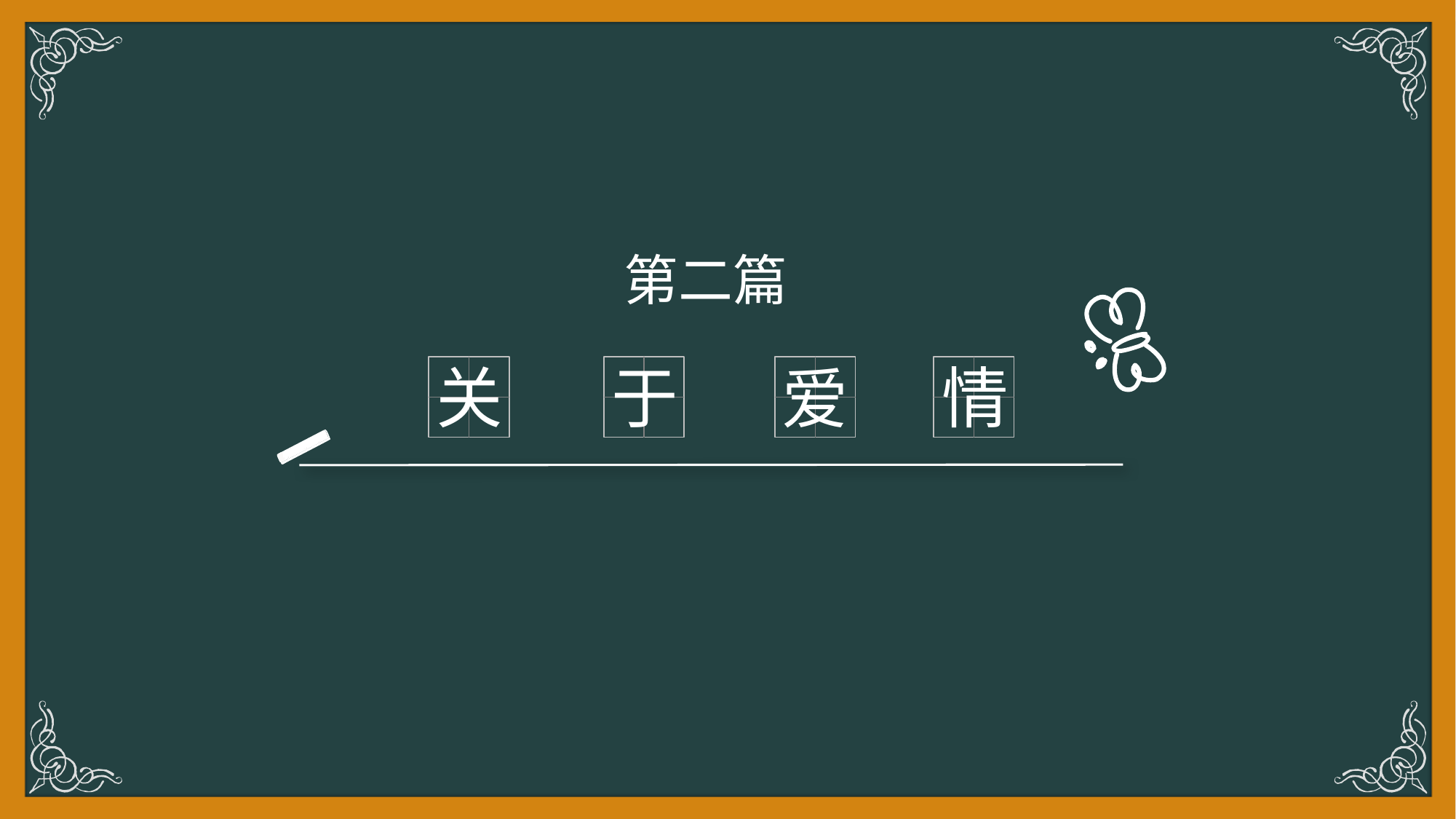

点击添加文本
第二篇

关

于

情

爱

点击添加文本

点击添加文本
点击添加文本